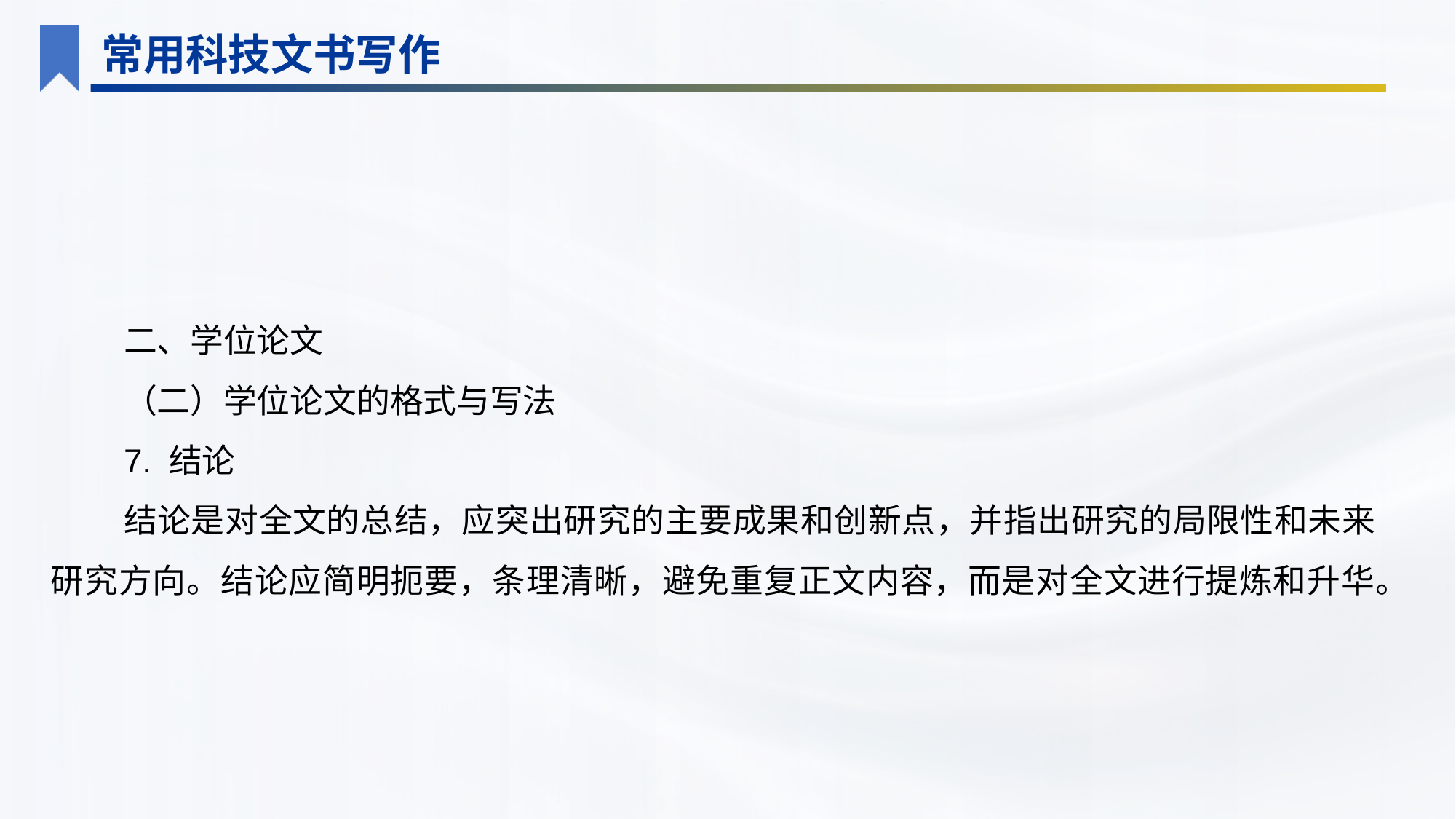

常用科技文书写作
二、学位论文
（二）学位论文的格式与写法
7. 结论
结论是对全文的总结，应突出研究的主要成果和创新点，并指出研究的局限性和未来研究方向。结论应简明扼要，条理清晰，避免重复正文内容，而是对全文进行提炼和升华。